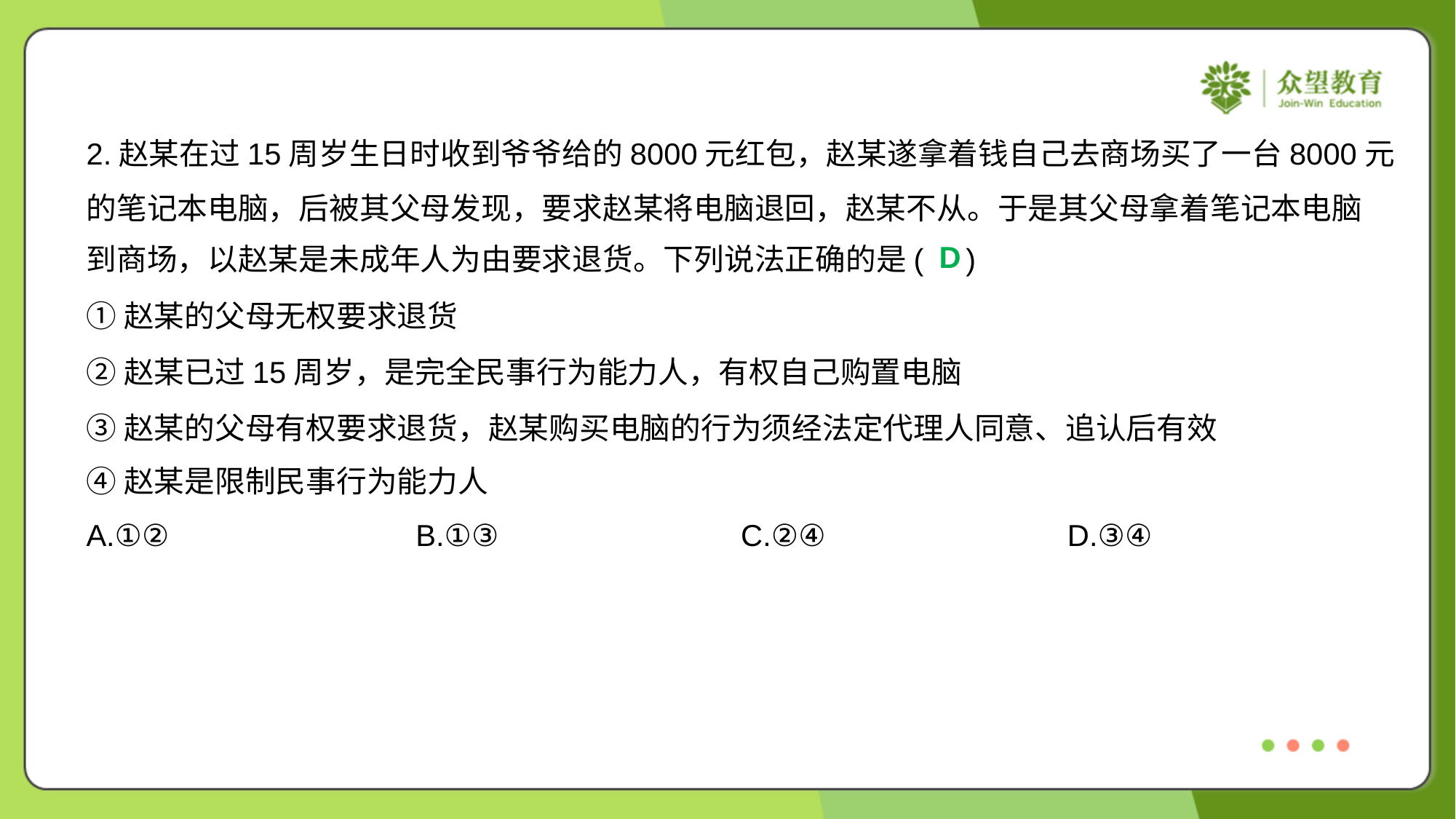

2.赵某在过15周岁生日时收到爷爷给的8000元红包，赵某遂拿着钱自己去商场买了一台8000元
的笔记本电脑，后被其父母发现，要求赵某将电脑退回，赵某不从。于是其父母拿着笔记本电脑
到商场，以赵某是未成年人为由要求退货。下列说法正确的是(     )
D
①赵某的父母无权要求退货
②赵某已过15周岁，是完全民事行为能力人，有权自己购置电脑
③赵某的父母有权要求退货，赵某购买电脑的行为须经法定代理人同意、追认后有效
④赵某是限制民事行为能力人
A.①②	B.①③	C.②④	D.③④